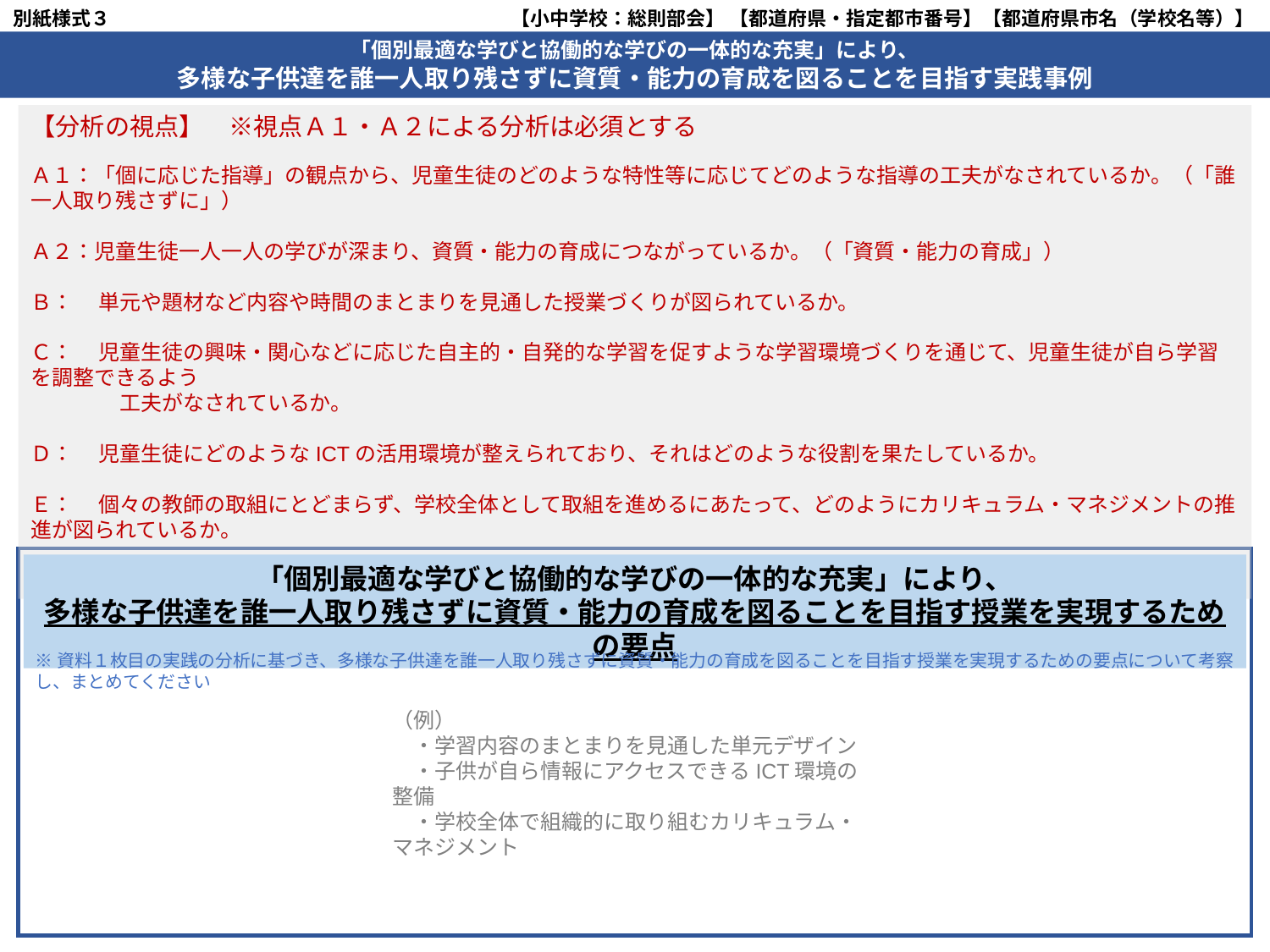

別紙様式３
【小中学校：総則部会】 【都道府県・指定都市番号】【都道府県市名（学校名等）】 2/2
【】については、関係する都道府県市（学校）に応じ修正してください。
「個別最適な学びと協働的な学びの一体的な充実」により、
多様な子供達を誰一人取り残さずに資質・能力の育成を図ることを目指す実践事例
・記載内容に応じて、フォントや枠の大きさなど、様式は適宜変更していただいてかまいません。
【分析の視点】　※視点Ａ１・Ａ２による分析は必須とする

Ａ１：「個に応じた指導」の観点から、児童生徒のどのような特性等に応じてどのような指導の工夫がなされているか。（「誰一人取り残さずに」）

Ａ２：児童生徒一人一人の学びが深まり、資質・能力の育成につながっているか。（「資質・能力の育成」）

Ｂ：　 単元や題材など内容や時間のまとまりを見通した授業づくりが図られているか。

Ｃ：　 児童生徒の興味・関心などに応じた自主的・自発的な学習を促すような学習環境づくりを通じて、児童生徒が自ら学習を調整できるよう
　　　　 工夫がなされているか。

Ｄ：　 児童生徒にどのようなICTの活用環境が整えられており、それはどのような役割を果たしているか。

Ｅ：　 個々の教師の取組にとどまらず、学校全体として取組を進めるにあたって、どのようにカリキュラム・マネジメントの推進が図られているか。

Ｆ：　 その他独自に設定した視点

「個別最適な学びと協働的な学びの一体的な充実」により、
多様な子供達を誰一人取り残さずに資質・能力の育成を図ることを目指す授業を実現するための要点
※資料１枚目の実践の分析に基づき、多様な子供達を誰一人取り残さずに資質・能力の育成を図ることを目指す授業を実現するための要点について考察し、まとめてください
（例）
　・学習内容のまとまりを見通した単元デザイン
　・子供が自ら情報にアクセスできるICT環境の整備
　・学校全体で組織的に取り組むカリキュラム・マネジメント